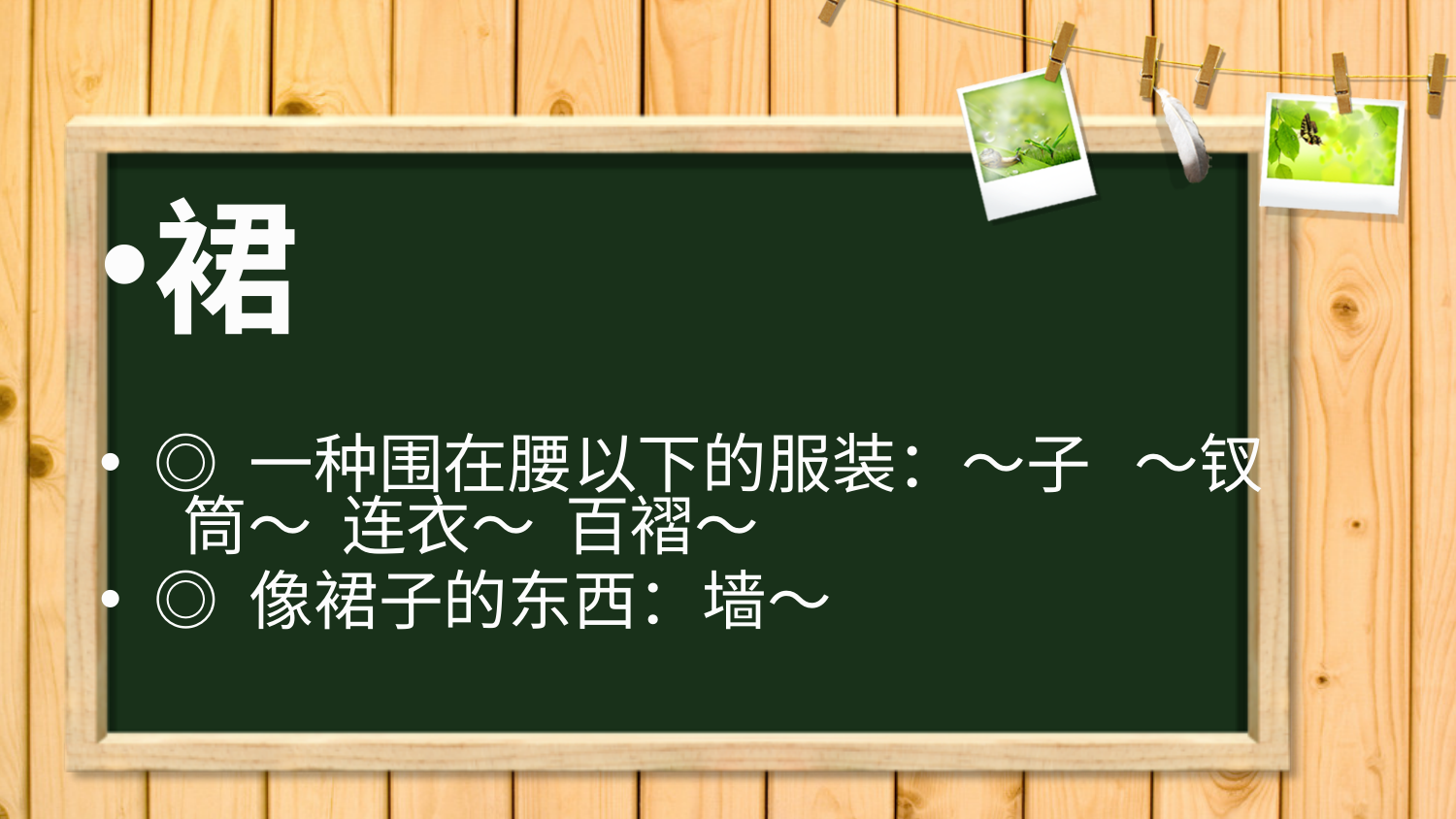

裙

◎ 一种围在腰以下的服装：～子   ～钗   筒～  连衣～  百褶～
◎ 像裙子的东西：墙～